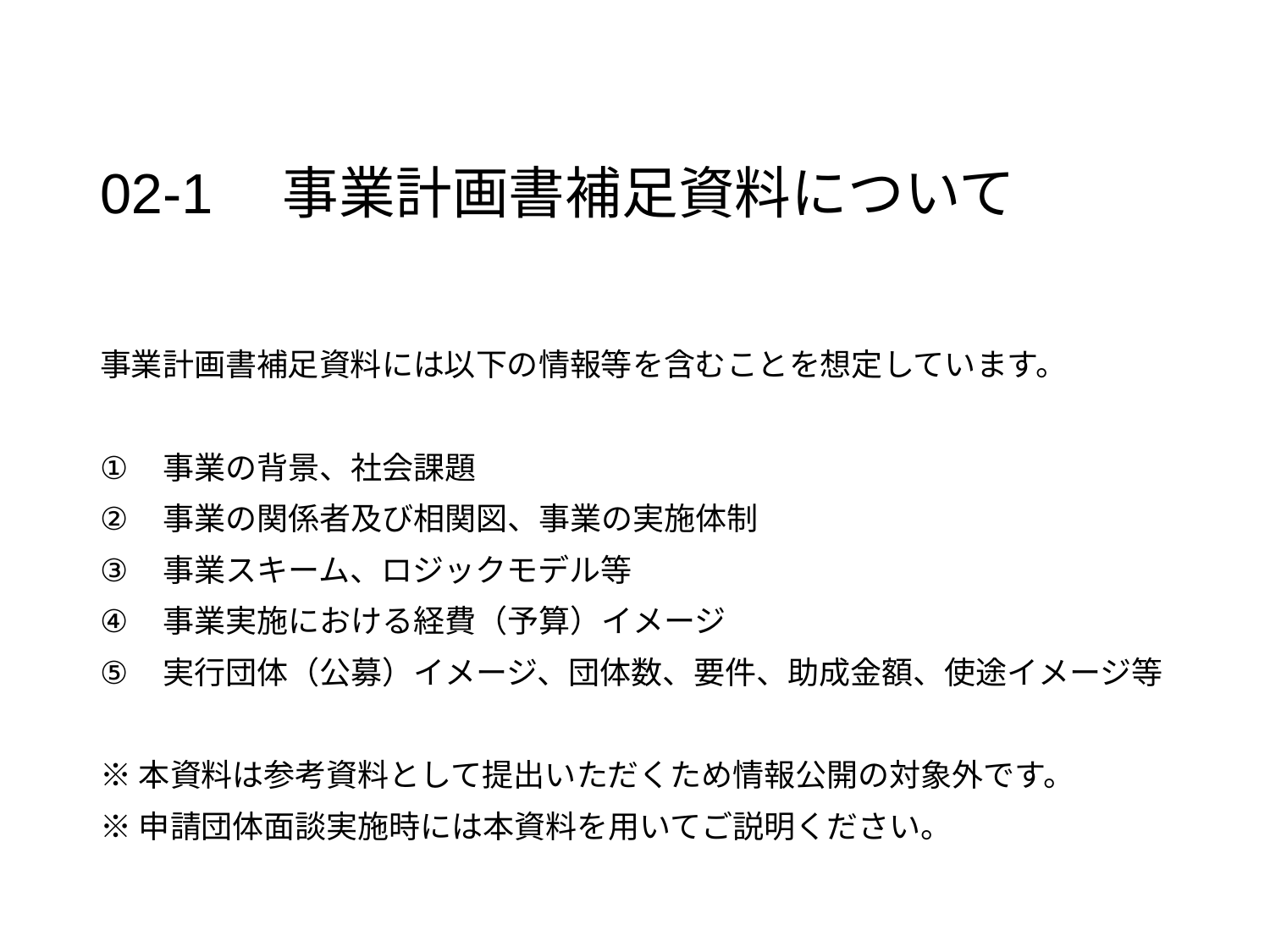

# 02-1　事業計画書補足資料について
事業計画書補足資料には以下の情報等を含むことを想定しています。

事業の背景、社会課題
事業の関係者及び相関図、事業の実施体制
事業スキーム、ロジックモデル等
事業実施における経費（予算）イメージ
実行団体（公募）イメージ、団体数、要件、助成金額、使途イメージ等

※本資料は参考資料として提出いただくため情報公開の対象外です。
※申請団体面談実施時には本資料を用いてご説明ください。